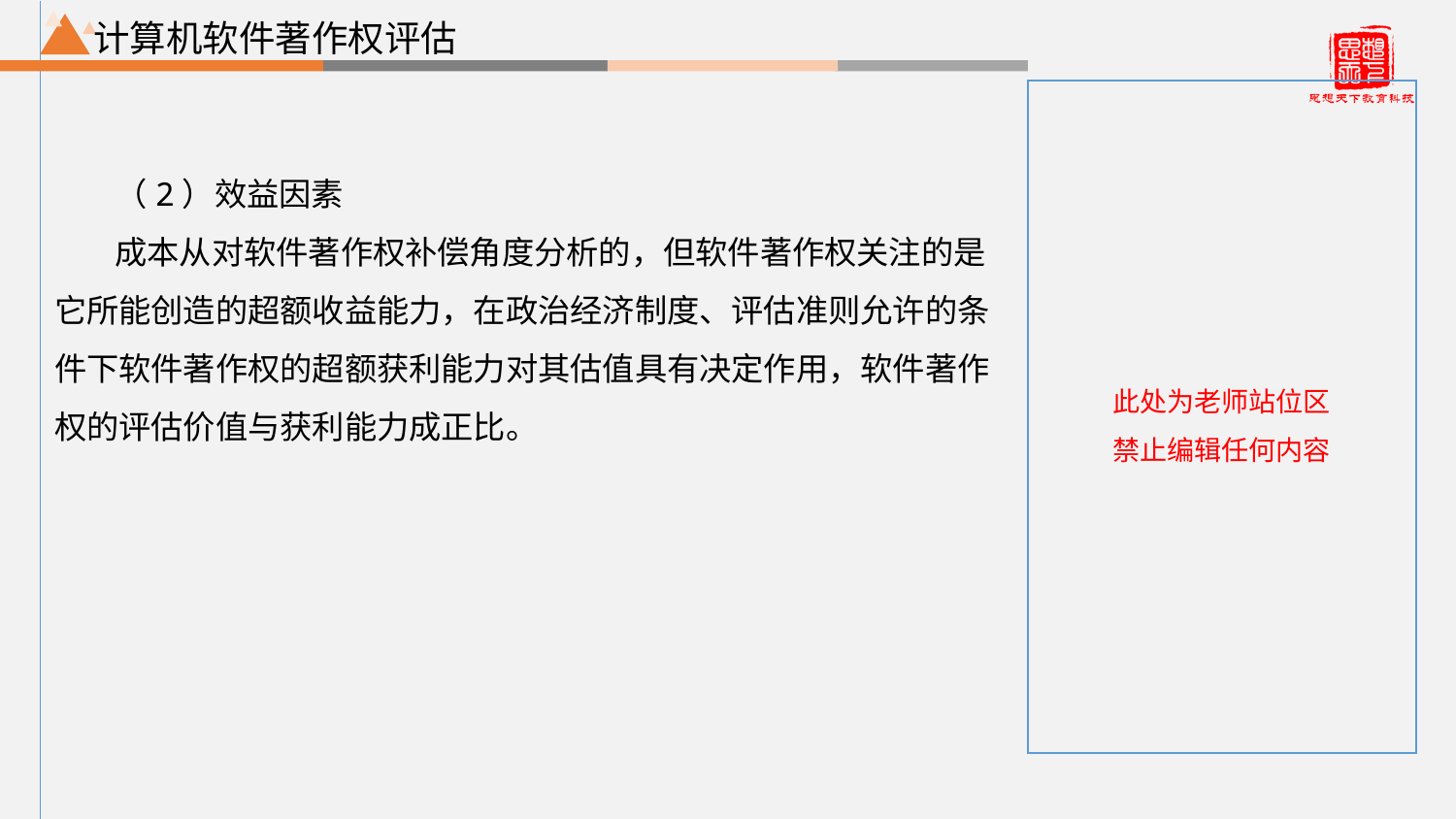

计算机软件著作权评估
（2）效益因素
成本从对软件著作权补偿角度分析的，但软件著作权关注的是它所能创造的超额收益能力，在政治经济制度、评估准则允许的条件下软件著作权的超额获利能力对其估值具有决定作用，软件著作权的评估价值与获利能力成正比。

6